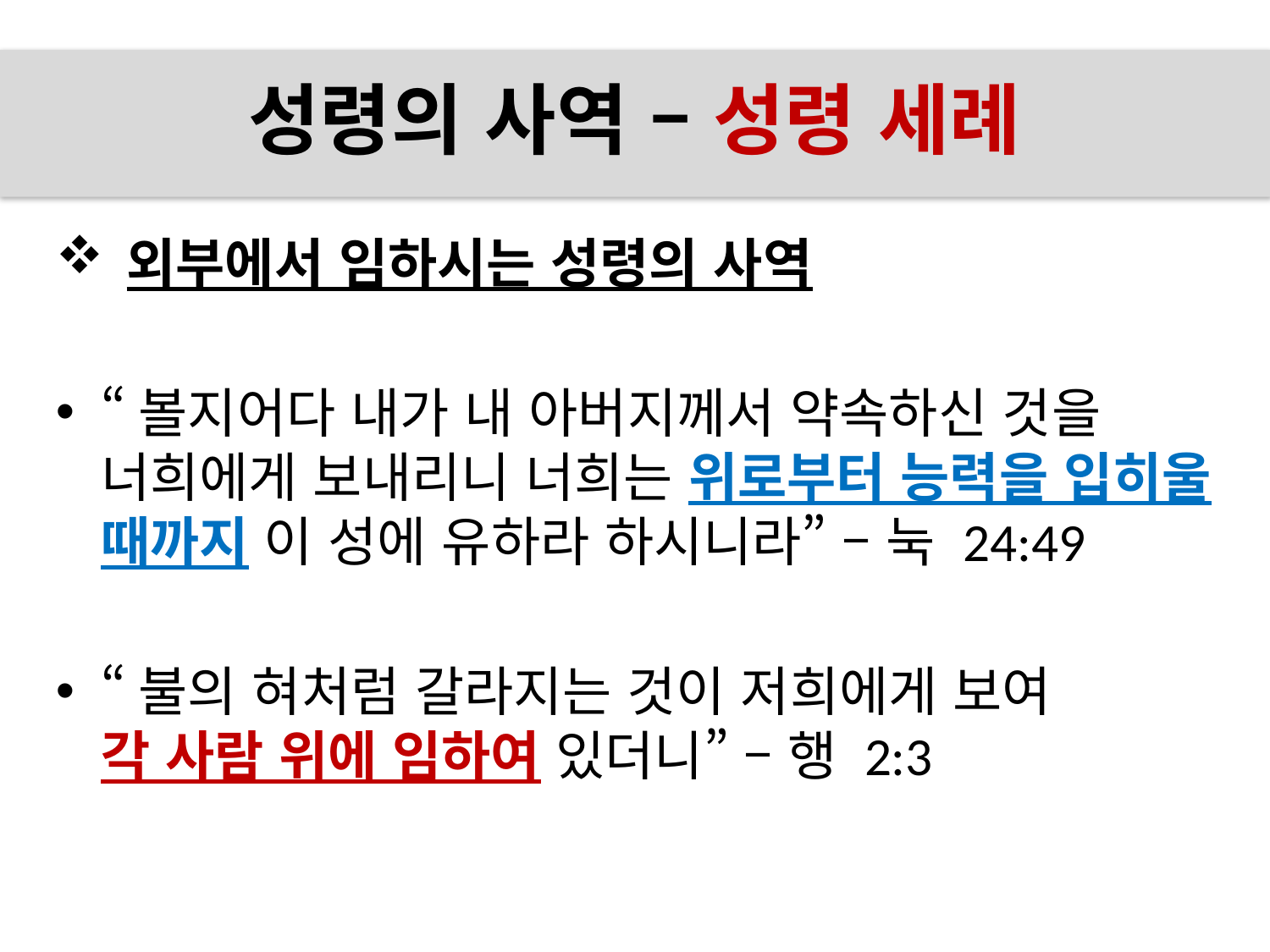

# 성령의 사역 – 성령 세례

 외부에서 임하시는 성령의 사역

“볼지어다 내가 내 아버지께서 약속하신 것을
너희에게 보내리니 너희는 위로부터 능력을 입히울 때까지 이 성에 유하라 하시니라” – 눅 24:49

“불의 혀처럼 갈라지는 것이 저희에게 보여
각 사람 위에 임하여 있더니” – 행 2:3